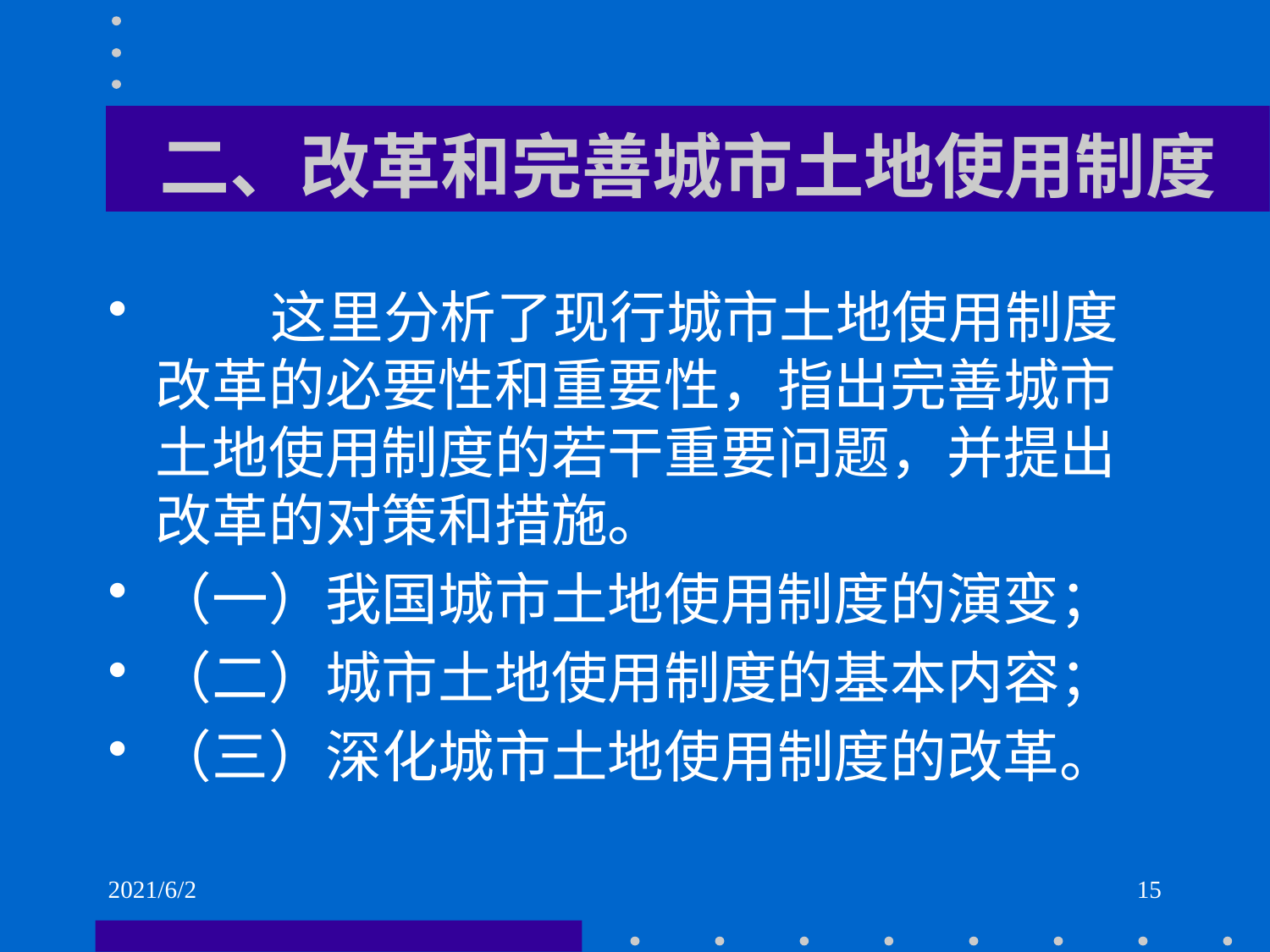

# 二、改革和完善城市土地使用制度
        这里分析了现行城市土地使用制度改革的必要性和重要性，指出完善城市土地使用制度的若干重要问题，并提出改革的对策和措施。
（一）我国城市土地使用制度的演变；
（二）城市土地使用制度的基本内容；
（三）深化城市土地使用制度的改革。
2021/6/2
15